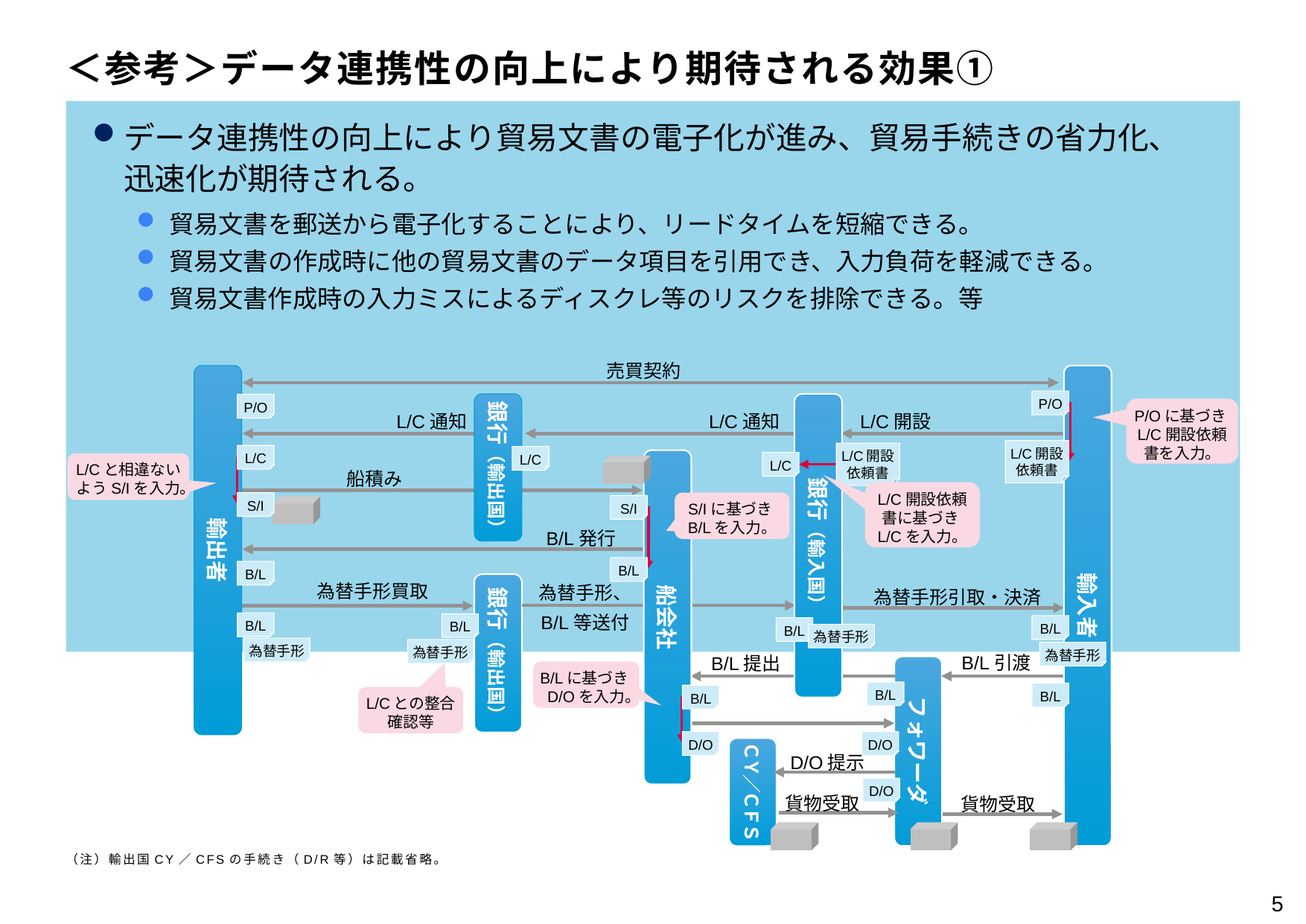

＜参考＞データ連携性の向上により期待される効果①
データ連携性の向上により貿易文書の電子化が進み、貿易手続きの省力化、
迅速化が期待される。
貿易文書を郵送から電子化することにより、リードタイムを短縮できる。
貿易文書の作成時に他の貿易文書のデータ項目を引用でき、入力負荷を軽減できる。
貿易文書作成時の入力ミスによるディスクレ等のリスクを排除できる。等
売買契約
輸出者
輸入者
P/O
銀行（輸入国）
銀行（輸出国）
P/O
P/Oに基づきL/C開設依頼書を入力。
L/C通知
L/C通知
L/C開設
L/C開設
依頼書
L/C開設
依頼書
L/C
L/C
船会社
L/C
L/Cと相違ないようS/Iを入力。

船積み
L/C開設依頼書に基づきL/Cを入力。
S/I
S/Iに基づきB/Lを入力。
S/I

B/L発行
B/L
B/L
銀行（輸出国）
為替手形買取
為替手形、
B/L等送付
為替手形引取・決済
B/L
B/L
B/L
B/L
為替手形
為替手形
為替手形
為替手形
B/L引渡
B/L提出
フォワーダ
B/Lに基づきD/Oを入力。
B/L
B/L
B/L
L/Cとの整合確認等
D/O
D/O
ＣＹ／ＣＦＳ
D/O提示
D/O
貨物受取
貨物受取

（注）輸出国CY／CFSの手続き（D/R等）は記載省略。
5